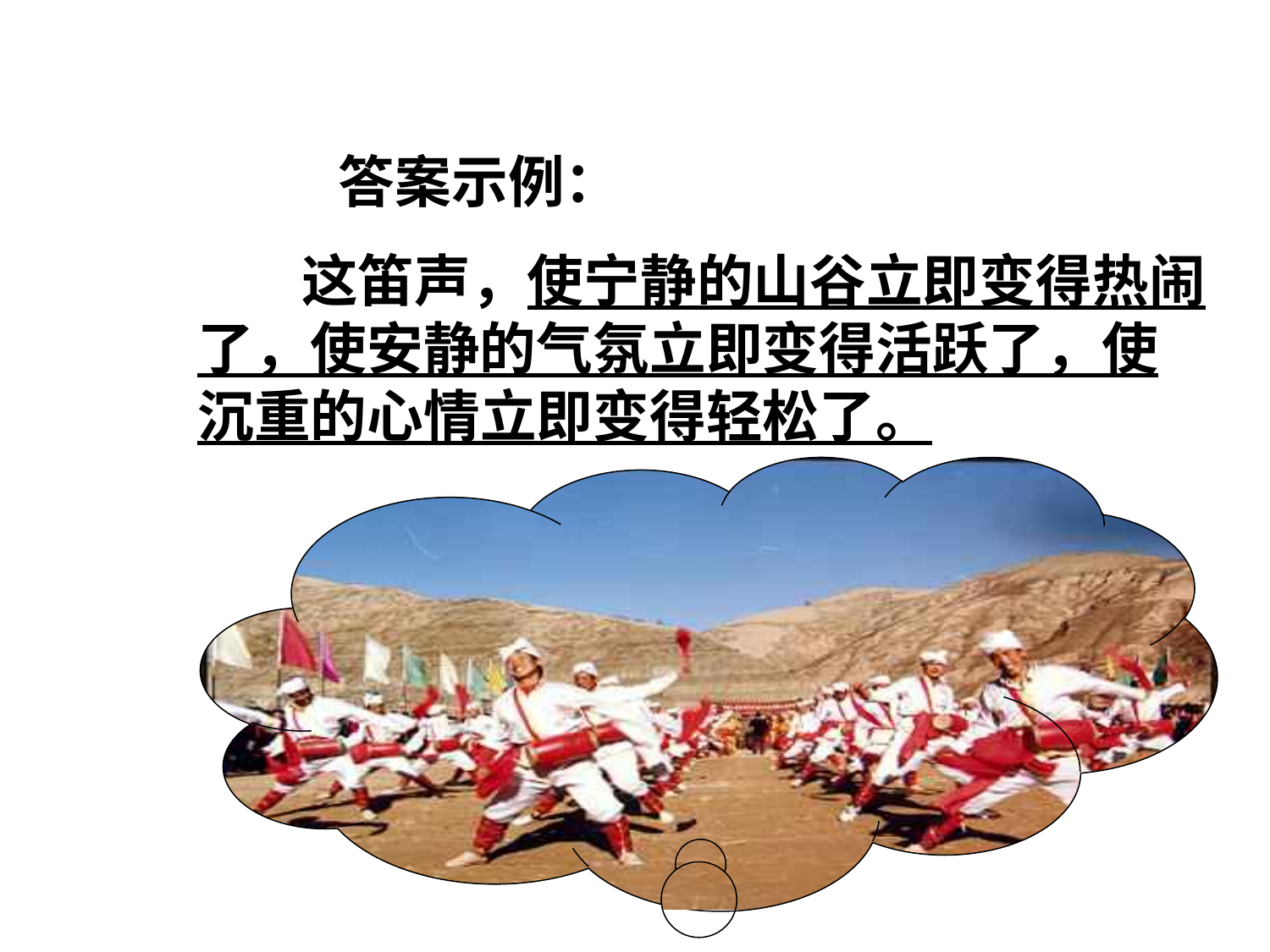

答案示例：
       这笛声，使宁静的山谷立即变得热闹了，使安静的气氛立即变得活跃了，使沉重的心情立即变得轻松了。